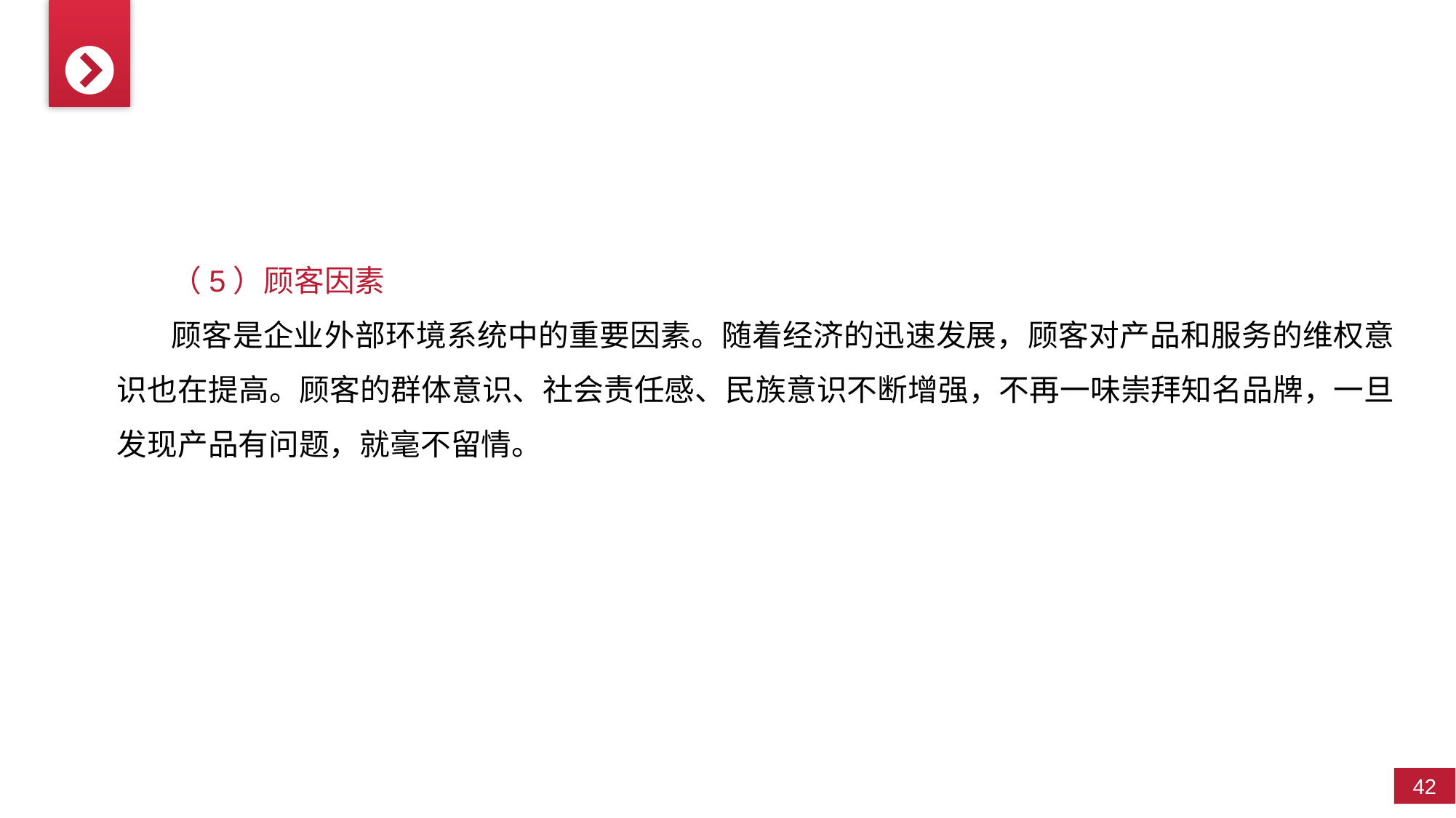

（5）顾客因素
顾客是企业外部环境系统中的重要因素。随着经济的迅速发展，顾客对产品和服务的维权意识也在提高。顾客的群体意识、社会责任感、民族意识不断增强，不再一味崇拜知名品牌，一旦发现产品有问题，就毫不留情。